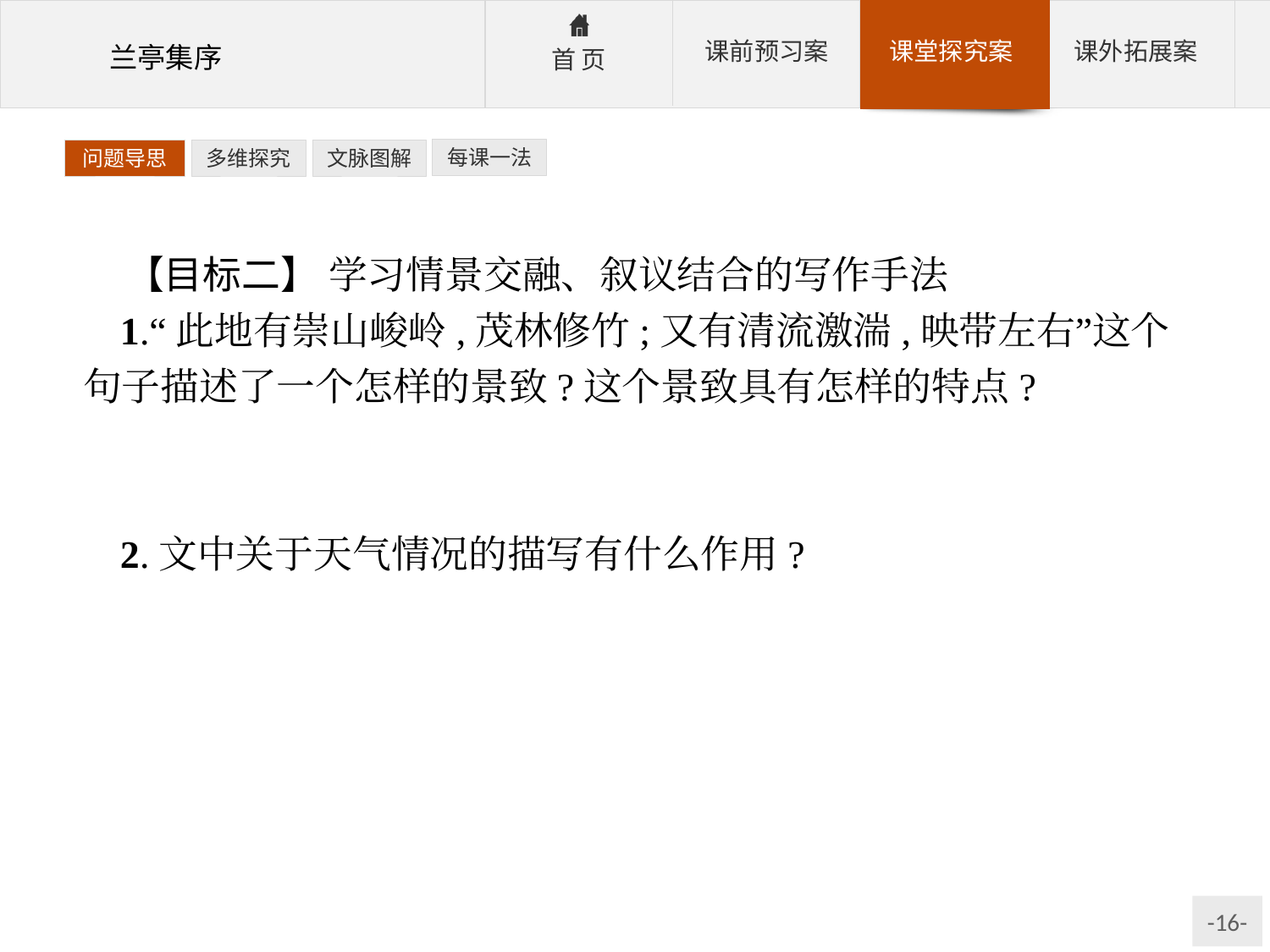

每课一法
问题导思
多维探究
文脉图解
【目标二】 学习情景交融、叙议结合的写作手法
1.“此地有崇山峻岭,茂林修竹;又有清流激湍,映带左右”这个句子描述了一个怎样的景致?这个景致具有怎样的特点?
参考答案:以简净雅洁的文字,描述了一个山清水秀的美妙景致。由远及近,由静而动,突出景致的开阔、幽静、清新。
2.文中关于天气情况的描写有什么作用?
参考答案:文中对天气的描写起承上启下的连接作用。承上是说上文的地理环境、景物、人们的活动如果没有“天朗气清,惠风和畅”的天气,便不会呈现出欢快的气氛;就启下而言,由“天”“气”而及于下文之“宇宙”,显得紧密而自然。